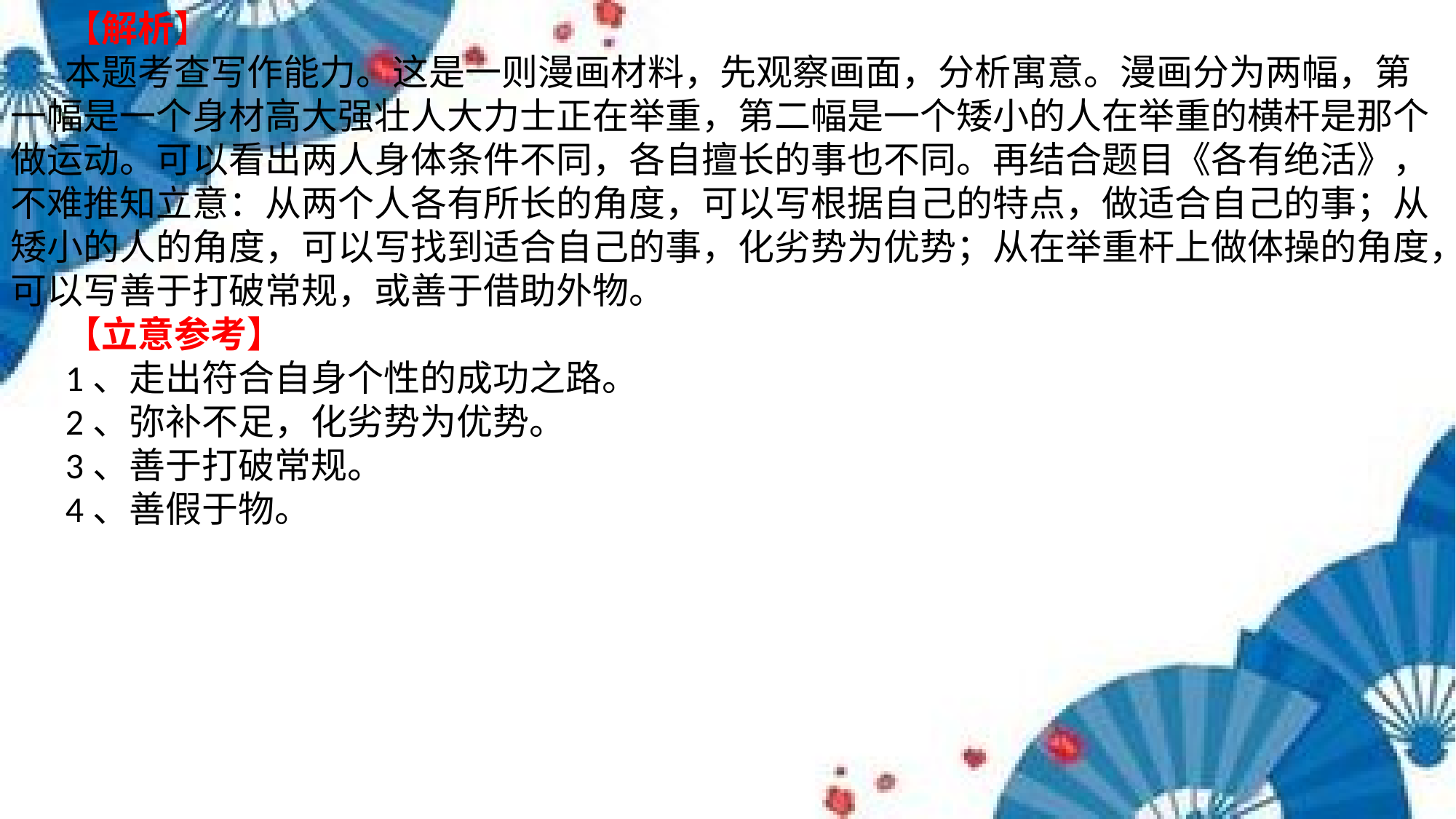

【解析】
本题考查写作能力。这是一则漫画材料，先观察画面，分析寓意。漫画分为两幅，第一幅是一个身材高大强壮人大力士正在举重，第二幅是一个矮小的人在举重的横杆是那个做运动。可以看出两人身体条件不同，各自擅长的事也不同。再结合题目《各有绝活》，不难推知立意：从两个人各有所长的角度，可以写根据自己的特点，做适合自己的事；从矮小的人的角度，可以写找到适合自己的事，化劣势为优势；从在举重杆上做体操的角度，可以写善于打破常规，或善于借助外物。
【立意参考】
1、走出符合自身个性的成功之路。
2、弥补不足，化劣势为优势。
3、善于打破常规。
4、善假于物。